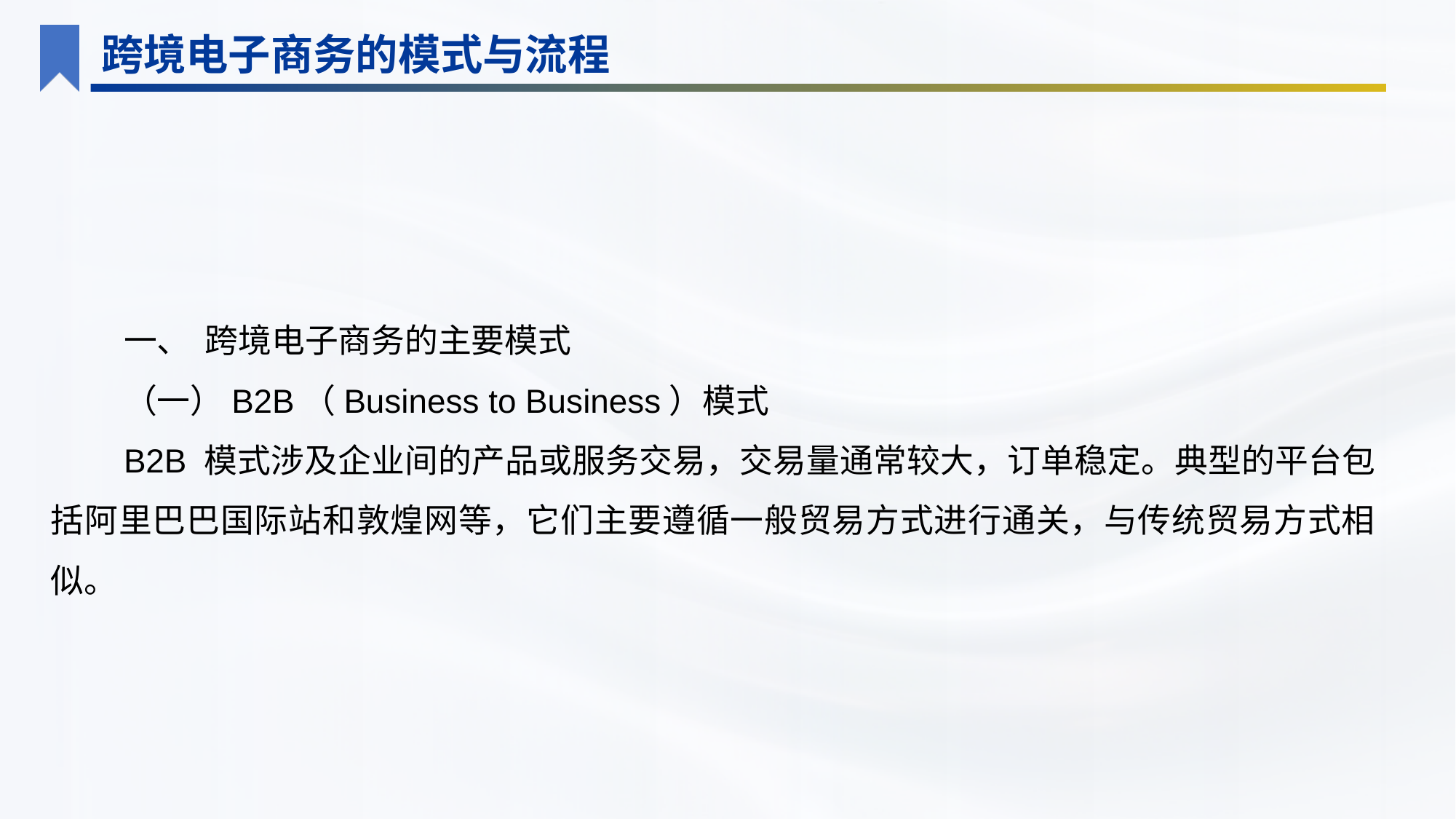

跨境电子商务的模式与流程
一、  跨境电子商务的主要模式
（一）B2B（Business to Business）模式
B2B 模式涉及企业间的产品或服务交易，交易量通常较大，订单稳定。典型的平台包括阿里巴巴国际站和敦煌网等，它们主要遵循一般贸易方式进行通关，与传统贸易方式相似。